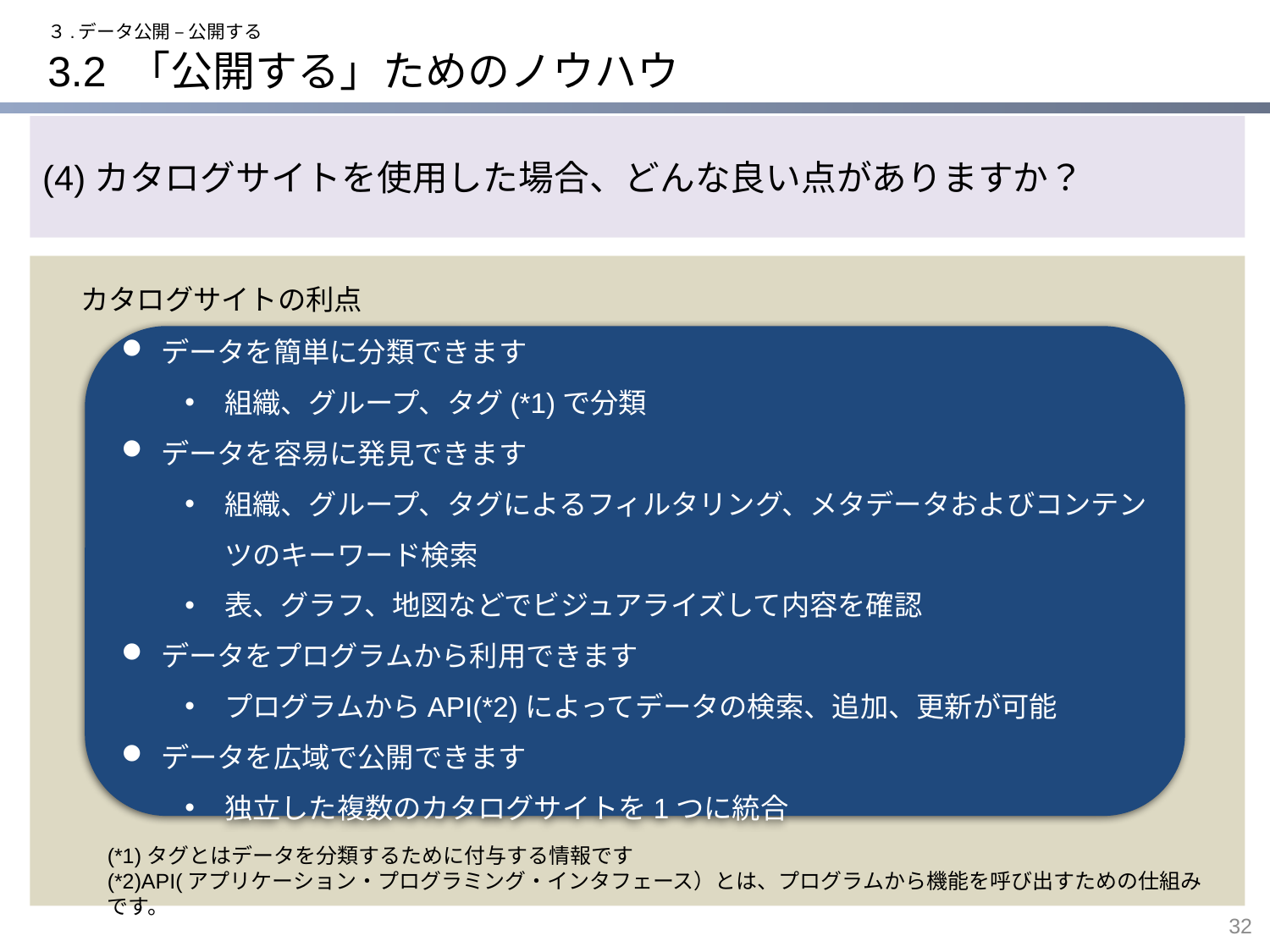

３.データ公開 – 公開する
# 3.2 「公開する」ためのノウハウ
(4)カタログサイトを使用した場合、どんな良い点がありますか？

カタログサイトの利点
データを簡単に分類できます
組織、グループ、タグ(*1)で分類
データを容易に発見できます
組織、グループ、タグによるフィルタリング、メタデータおよびコンテンツのキーワード検索
表、グラフ、地図などでビジュアライズして内容を確認
データをプログラムから利用できます
プログラムからAPI(*2)によってデータの検索、追加、更新が可能
データを広域で公開できます
独立した複数のカタログサイトを1つに統合
(*1)タグとはデータを分類するために付与する情報です
(*2)API(アプリケーション・プログラミング・インタフェース）とは、プログラムから機能を呼び出すための仕組みです。
32